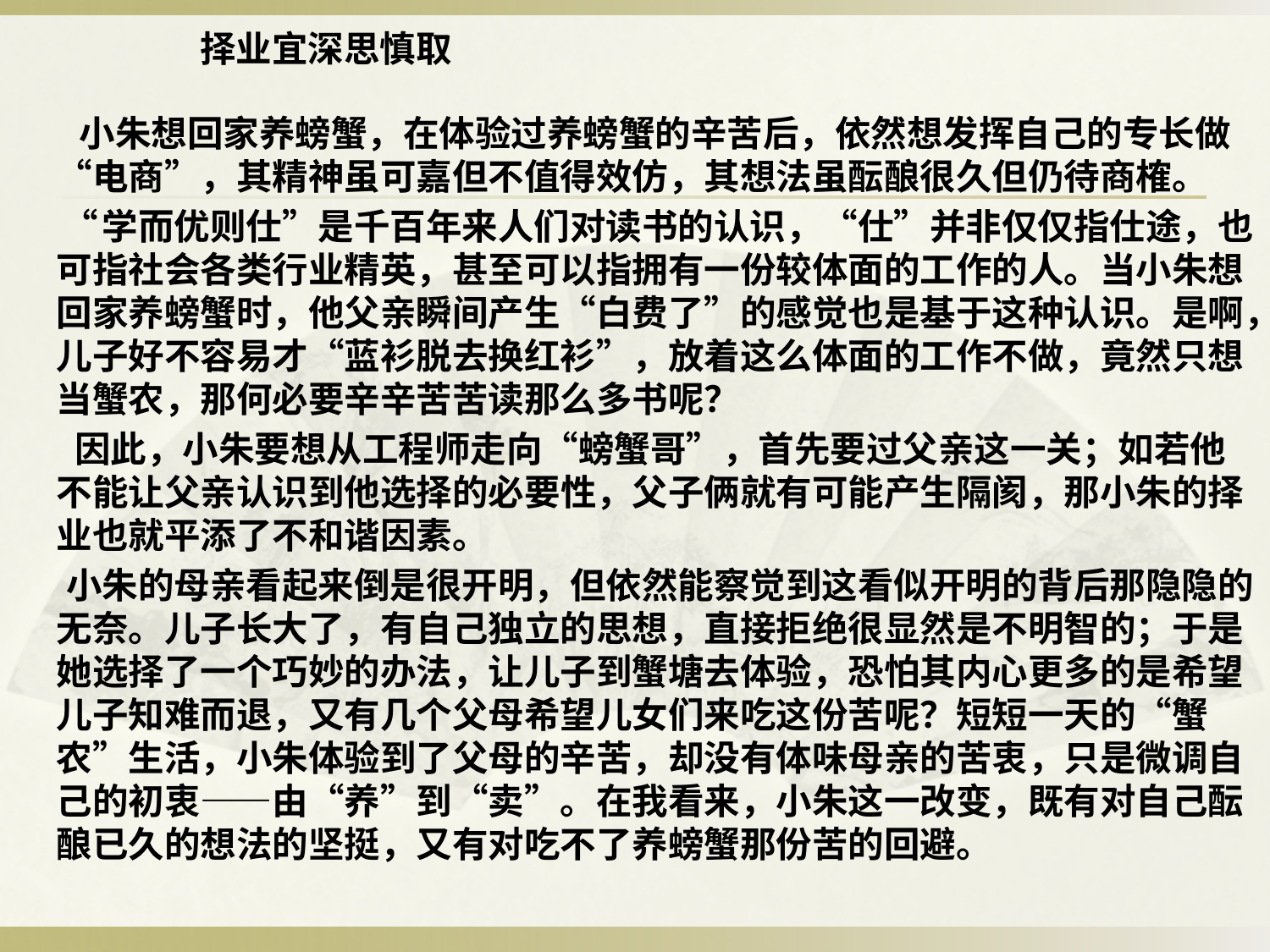

择业宜深思慎取
   小朱想回家养螃蟹，在体验过养螃蟹的辛苦后，依然想发挥自己的专长做“电商”，其精神虽可嘉但不值得效仿，其想法虽酝酿很久但仍待商榷。
      “学而优则仕”是千百年来人们对读书的认识，“仕”并非仅仅指仕途，也可指社会各类行业精英，甚至可以指拥有一份较体面的工作的人。当小朱想回家养螃蟹时，他父亲瞬间产生“白费了”的感觉也是基于这种认识。是啊，儿子好不容易才“蓝衫脱去换红衫”，放着这么体面的工作不做，竟然只想当蟹农，那何必要辛辛苦苦读那么多书呢？
       因此，小朱要想从工程师走向“螃蟹哥”，首先要过父亲这一关；如若他不能让父亲认识到他选择的必要性，父子俩就有可能产生隔阂，那小朱的择业也就平添了不和谐因素。
      小朱的母亲看起来倒是很开明，但依然能察觉到这看似开明的背后那隐隐的无奈。儿子长大了，有自己独立的思想，直接拒绝很显然是不明智的；于是她选择了一个巧妙的办法，让儿子到蟹塘去体验，恐怕其内心更多的是希望儿子知难而退，又有几个父母希望儿女们来吃这份苦呢？短短一天的“蟹农”生活，小朱体验到了父母的辛苦，却没有体味母亲的苦衷，只是微调自己的初衷——由“养”到“卖”。在我看来，小朱这一改变，既有对自己酝酿已久的想法的坚挺，又有对吃不了养螃蟹那份苦的回避。